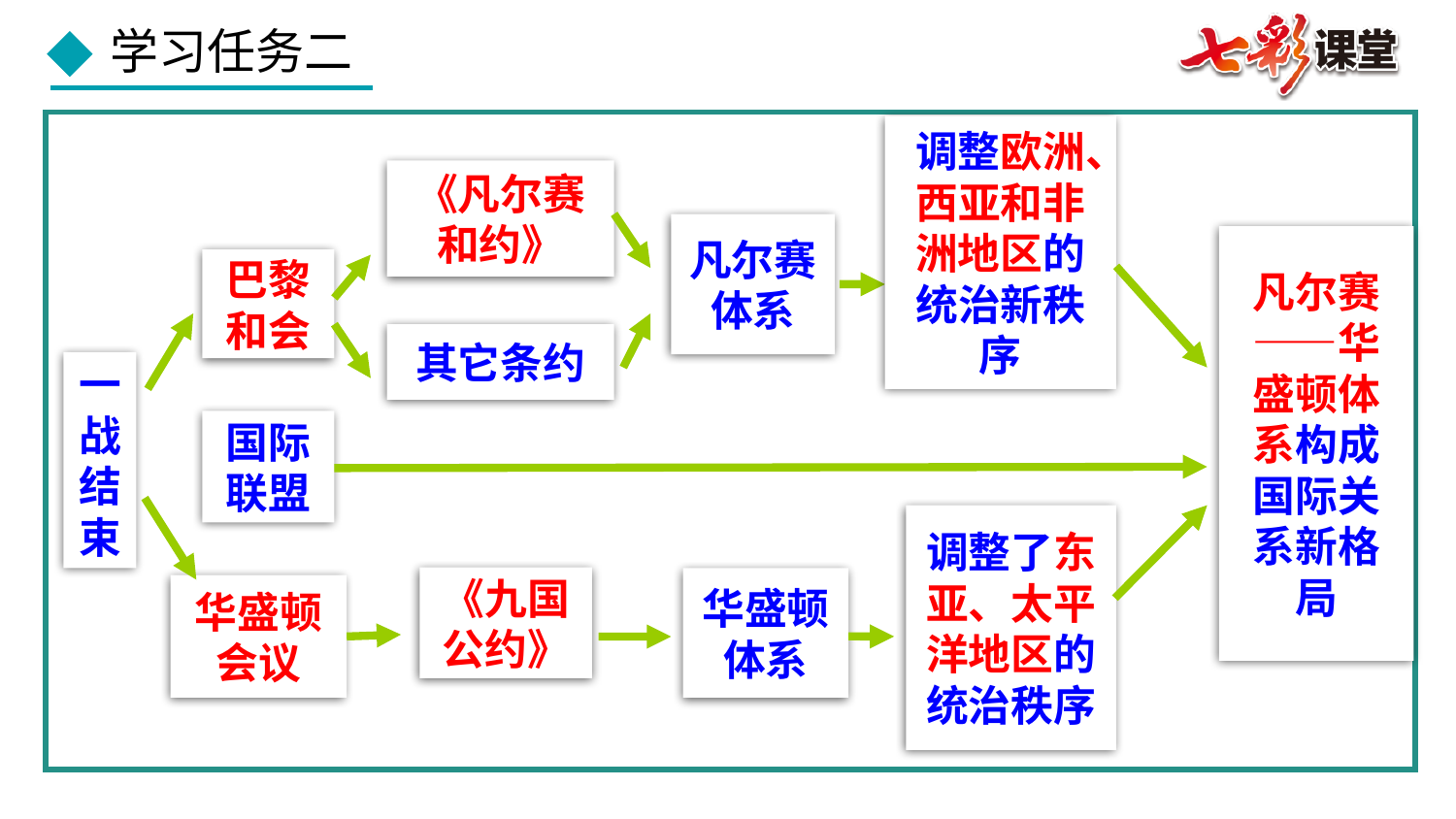

调整欧洲、西亚和非洲地区的统治新秩序
《凡尔赛和约》

凡尔赛体系
凡尔赛——华盛顿体系构成国际关系新格局
巴黎和会

其它条约
一战结束
国际联盟

调整了东亚、太平洋地区的统治秩序

《九国公约》
华盛顿体系
华盛顿会议